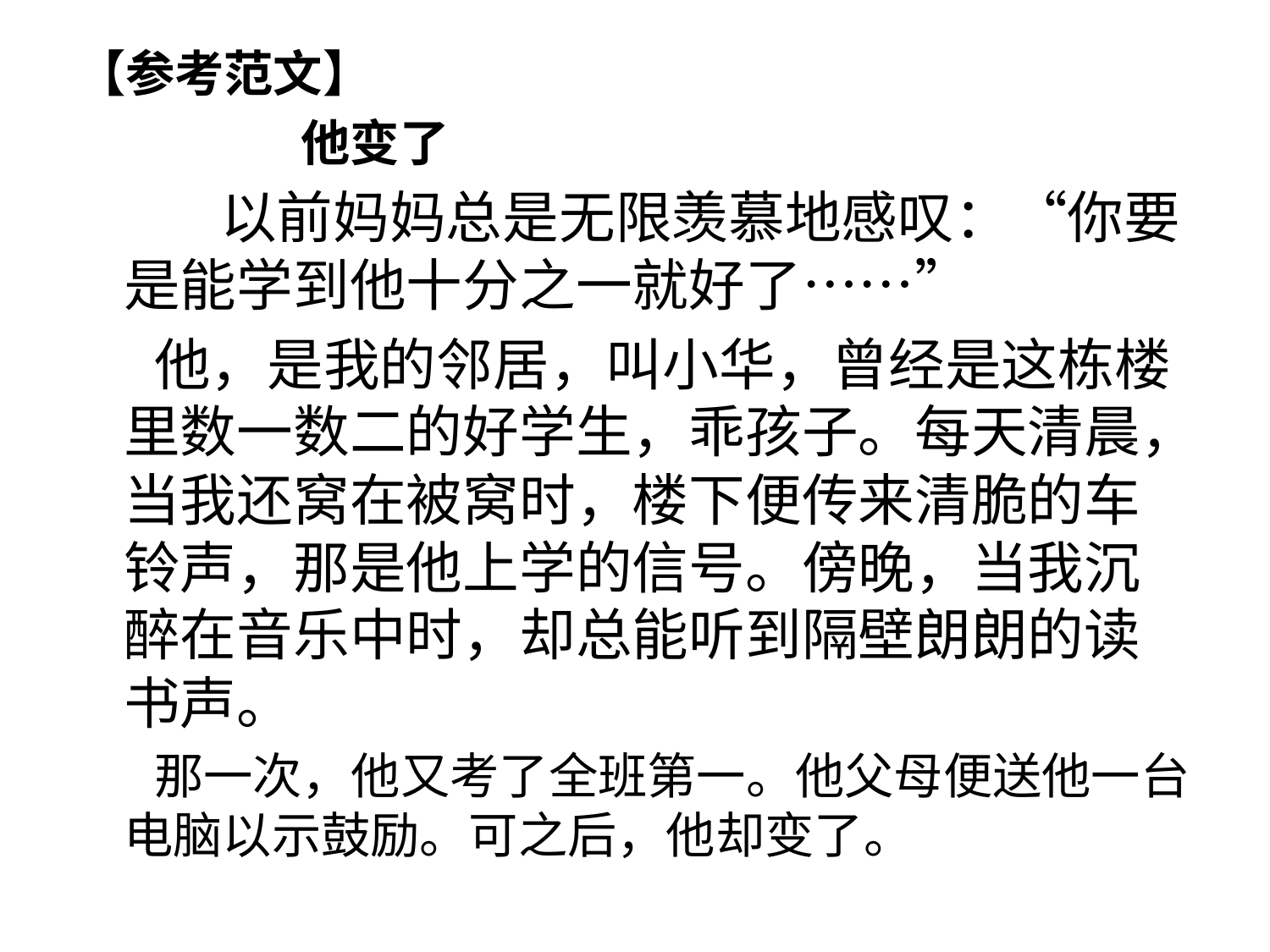

【参考范文】
                   他变了
            以前妈妈总是无限羡慕地感叹：“你要是能学到他十分之一就好了……”
      他，是我的邻居，叫小华，曾经是这栋楼里数一数二的好学生，乖孩子。每天清晨，当我还窝在被窝时，楼下便传来清脆的车铃声，那是他上学的信号。傍晚，当我沉醉在音乐中时，却总能听到隔壁朗朗的读书声。
      那一次，他又考了全班第一。他父母便送他一台电脑以示鼓励。可之后，他却变了。

#